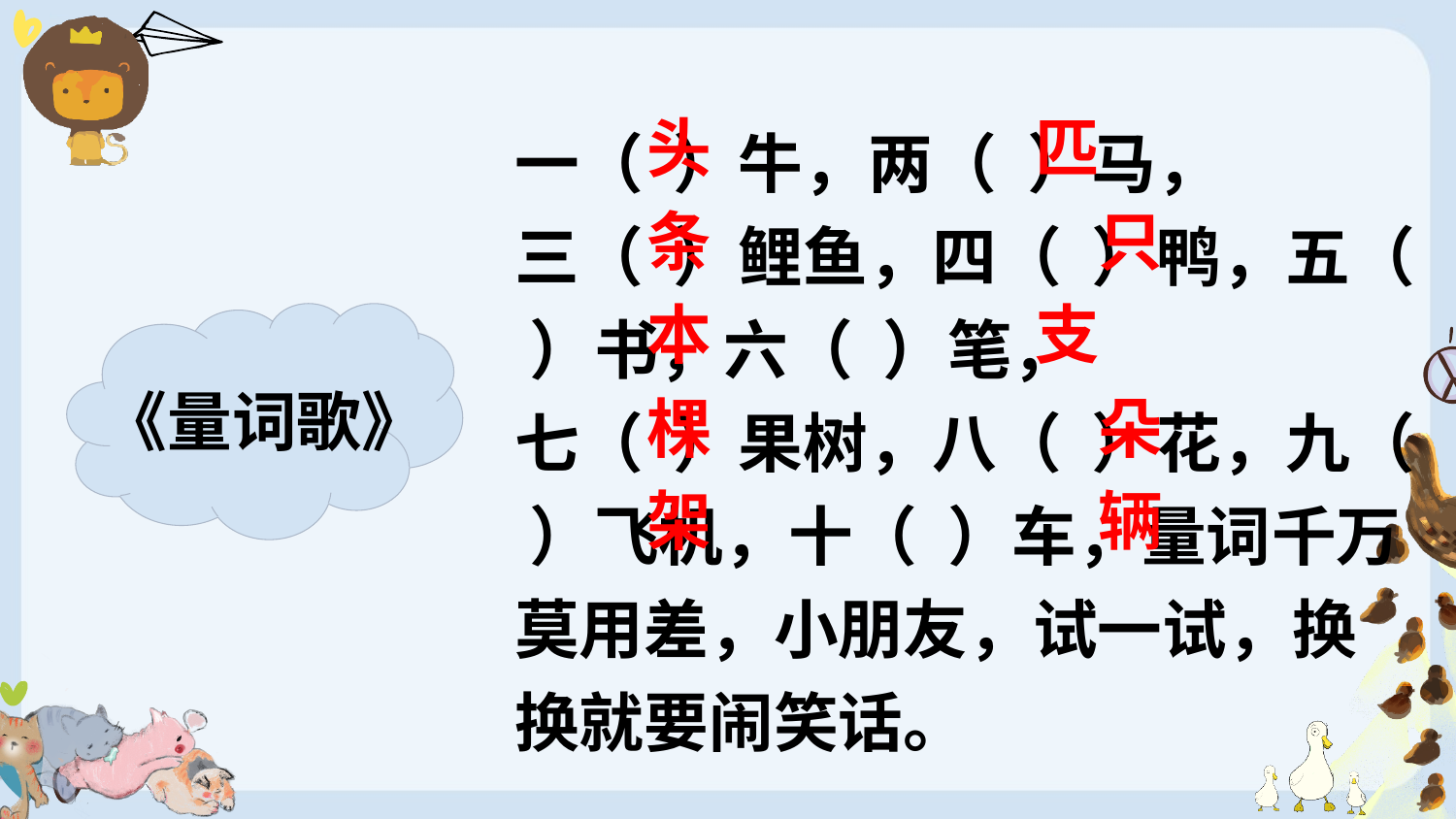

一（  ）牛，两（  ）马，
三（  ）鲤鱼，四（  ）鸭，五（  ）书，六（  ）笔，
七（  ）果树，八（  ）花，九（  ）飞机，十（  ）车，量词千万莫用差，小朋友，试一试，换换就要闹笑话。
头
匹
条
只
本
支

《量词歌》
棵
朵
架
辆